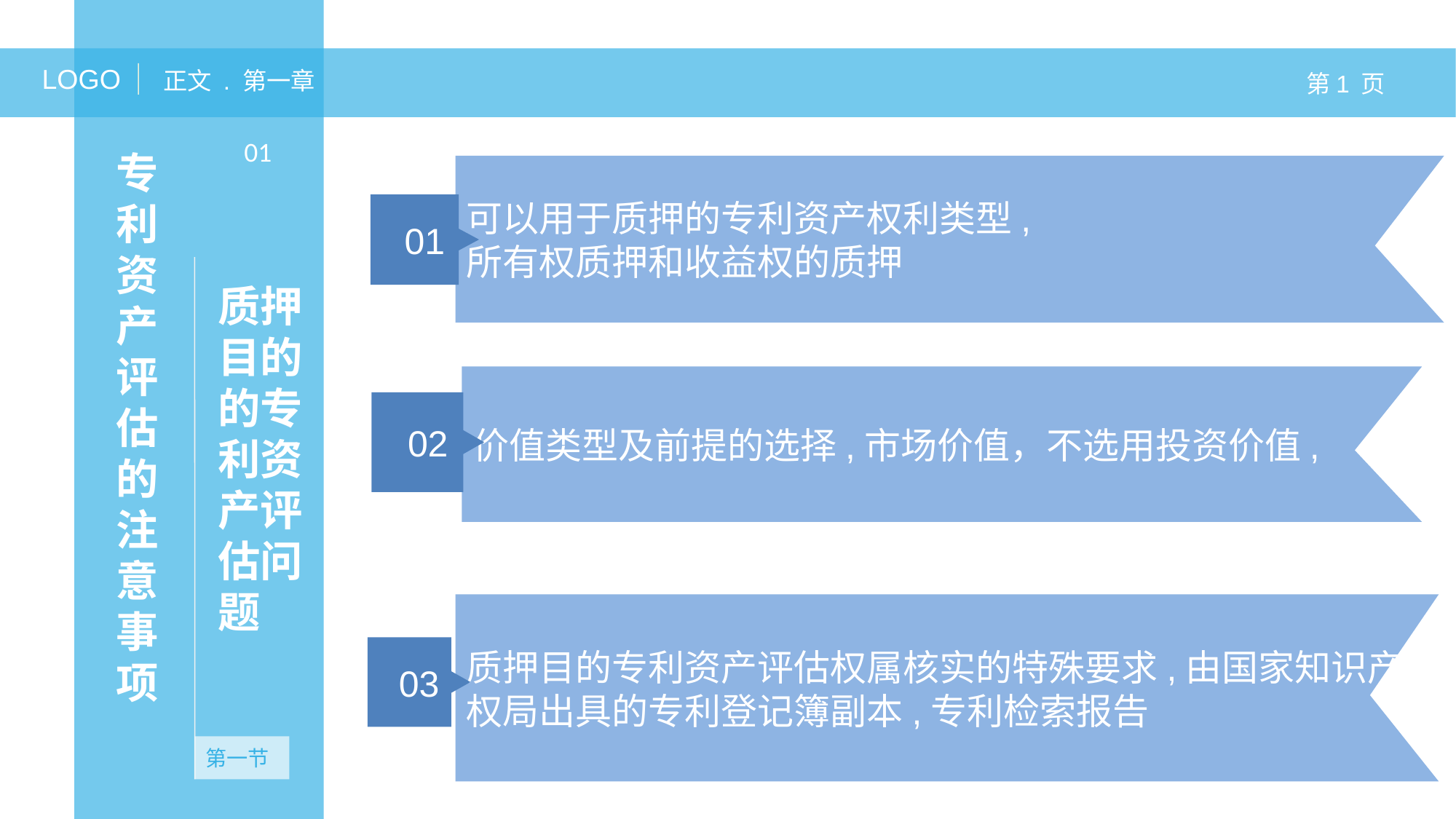

LOGO
正文 . 第一章

第1 页
专利资产评估的注意事项
01
可以用于质押的专利资产权利类型,
所有权质押和收益权的质押
01
质押目的的专利资产评估问题

价值类型及前提的选择,市场价值，不选用投资价值,
02
无资产
无资产
质押目的专利资产评估权属核实的特殊要求,由国家知识产权局出具的专利登记簿副本,专利检索报告
03
第一节